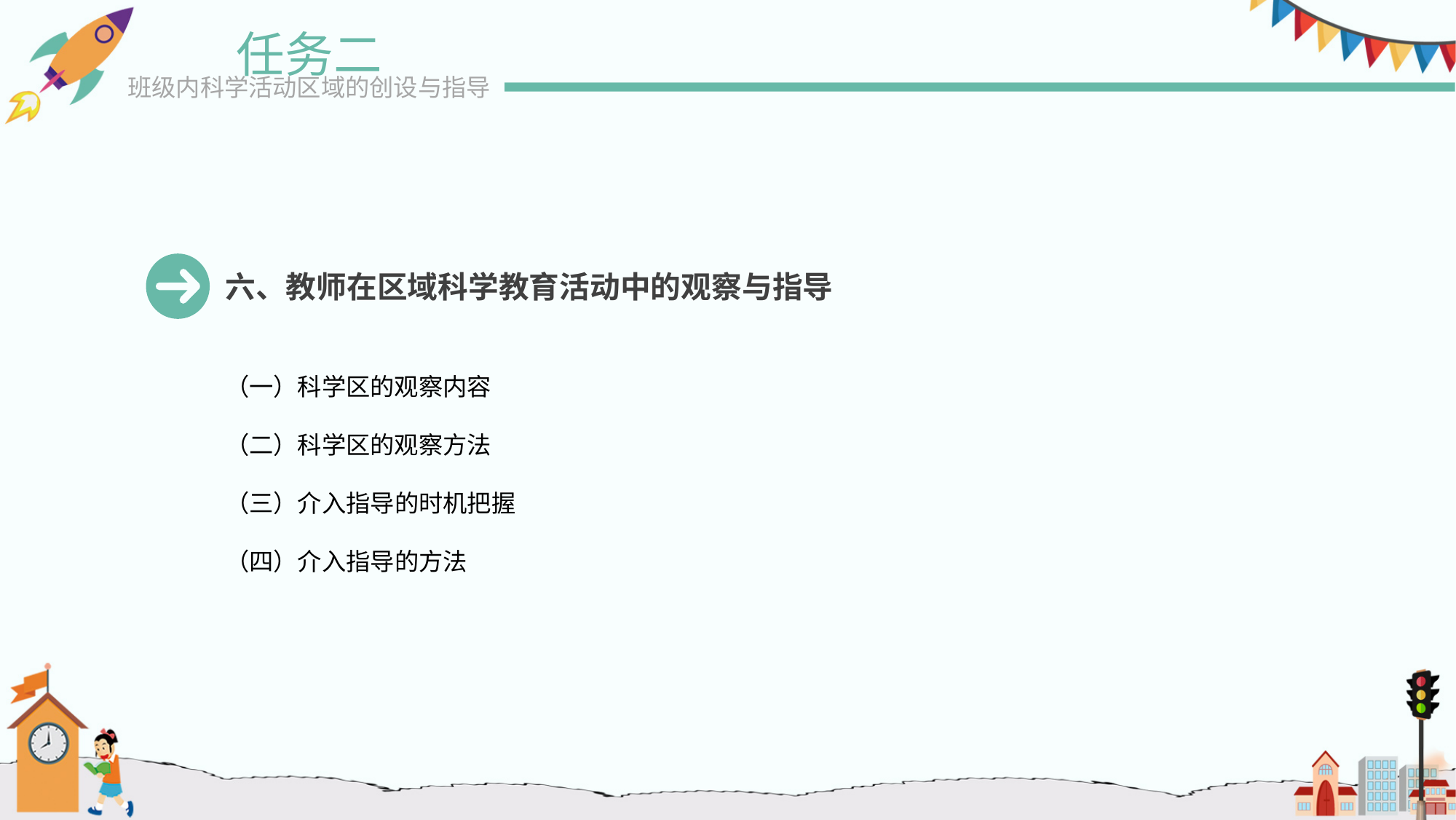

任务二
班级内科学活动区域的创设与指导

六、教师在区域科学教育活动中的观察与指导
（一）科学区的观察内容
（二）科学区的观察方法
（三）介入指导的时机把握
（四）介入指导的方法